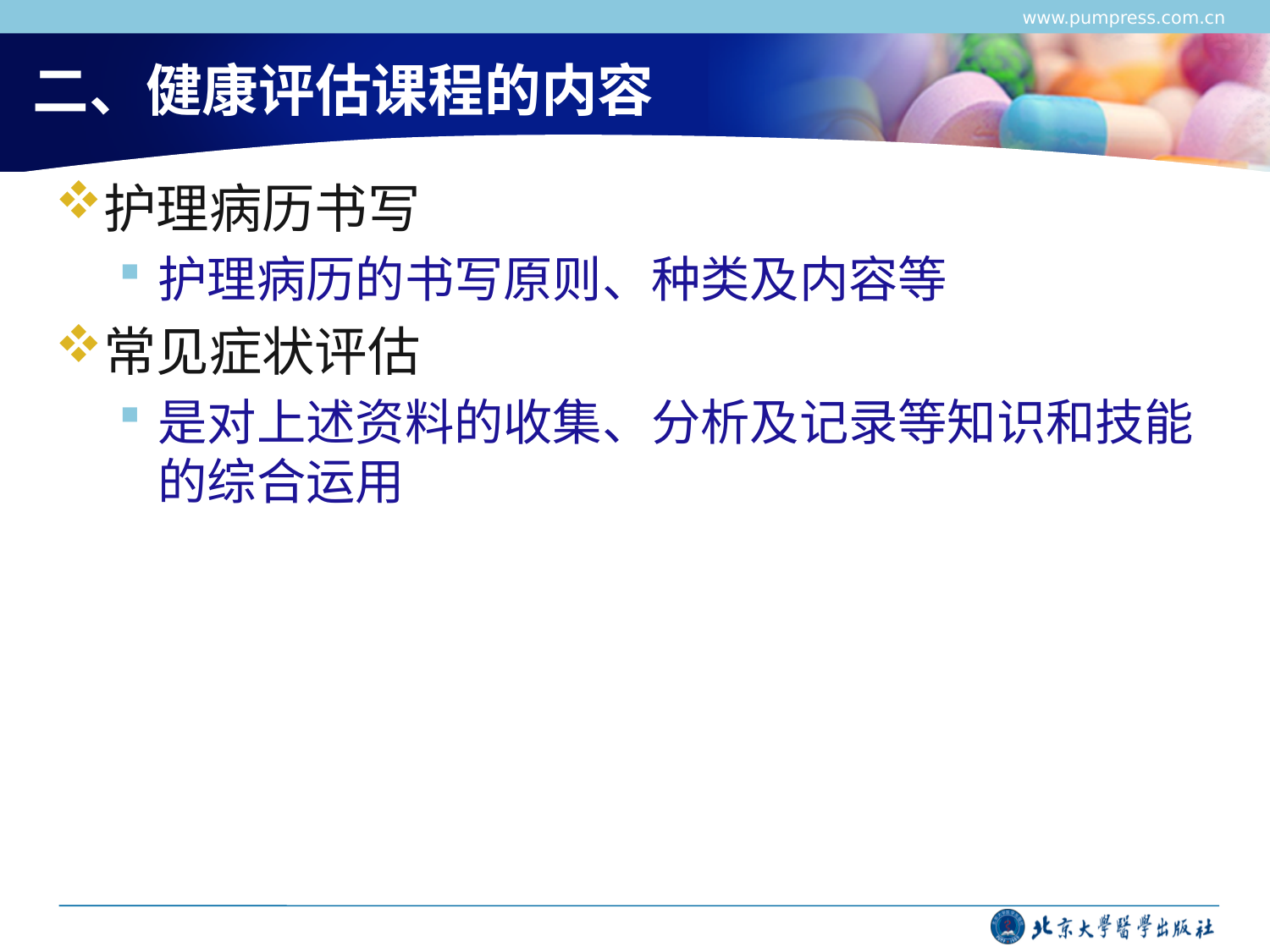

www.pumpress.com.cn
# 二、健康评估课程的内容
护理病历书写
护理病历的书写原则、种类及内容等
常见症状评估
是对上述资料的收集、分析及记录等知识和技能的综合运用